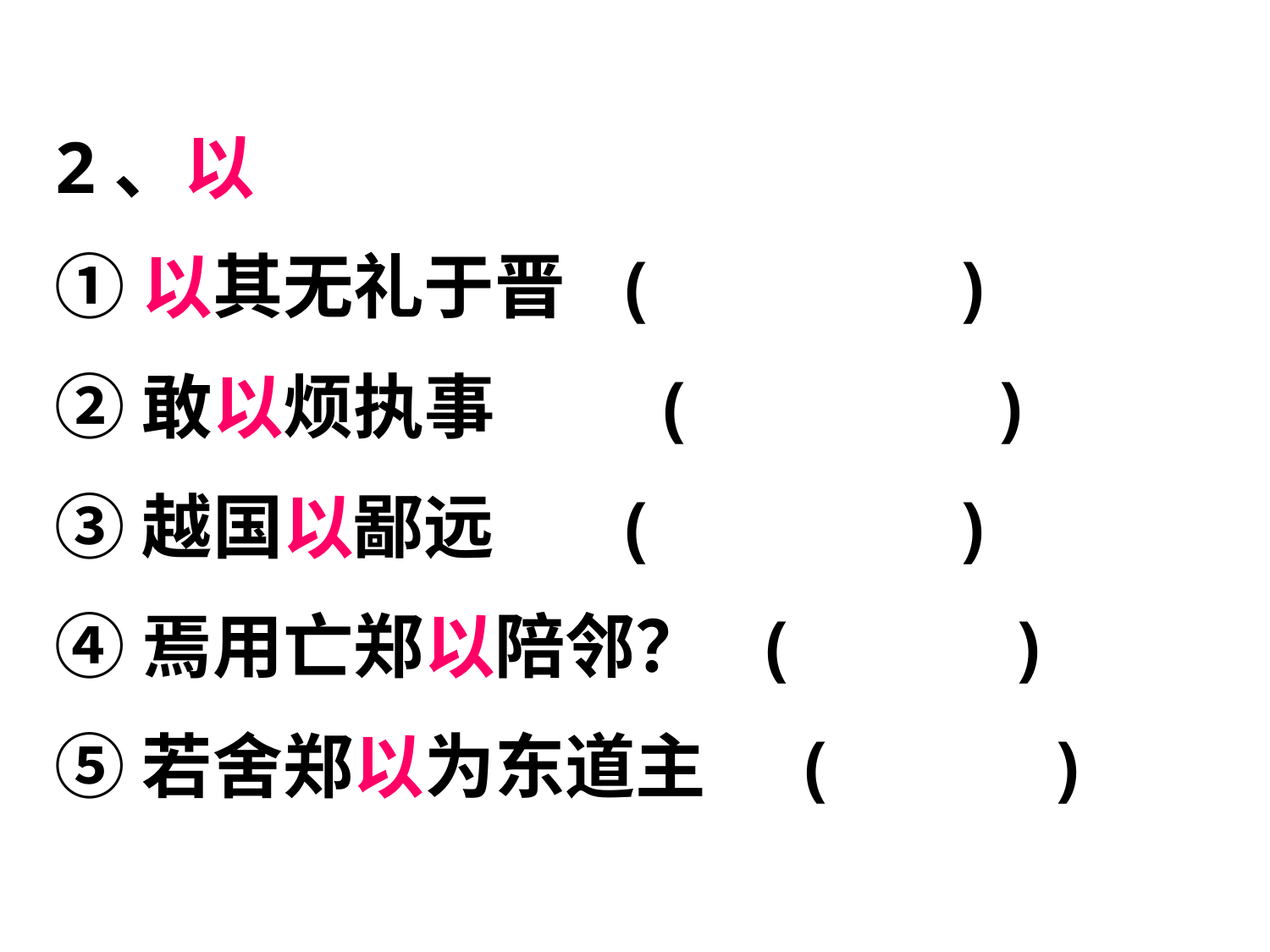

2、以
①以其无礼于晋  (       )
②敢以烦执事　　(       )
③越国以鄙远　  (       )
④焉用亡郑以陪邻？  (     )
⑤若舍郑以为东道主　(     )